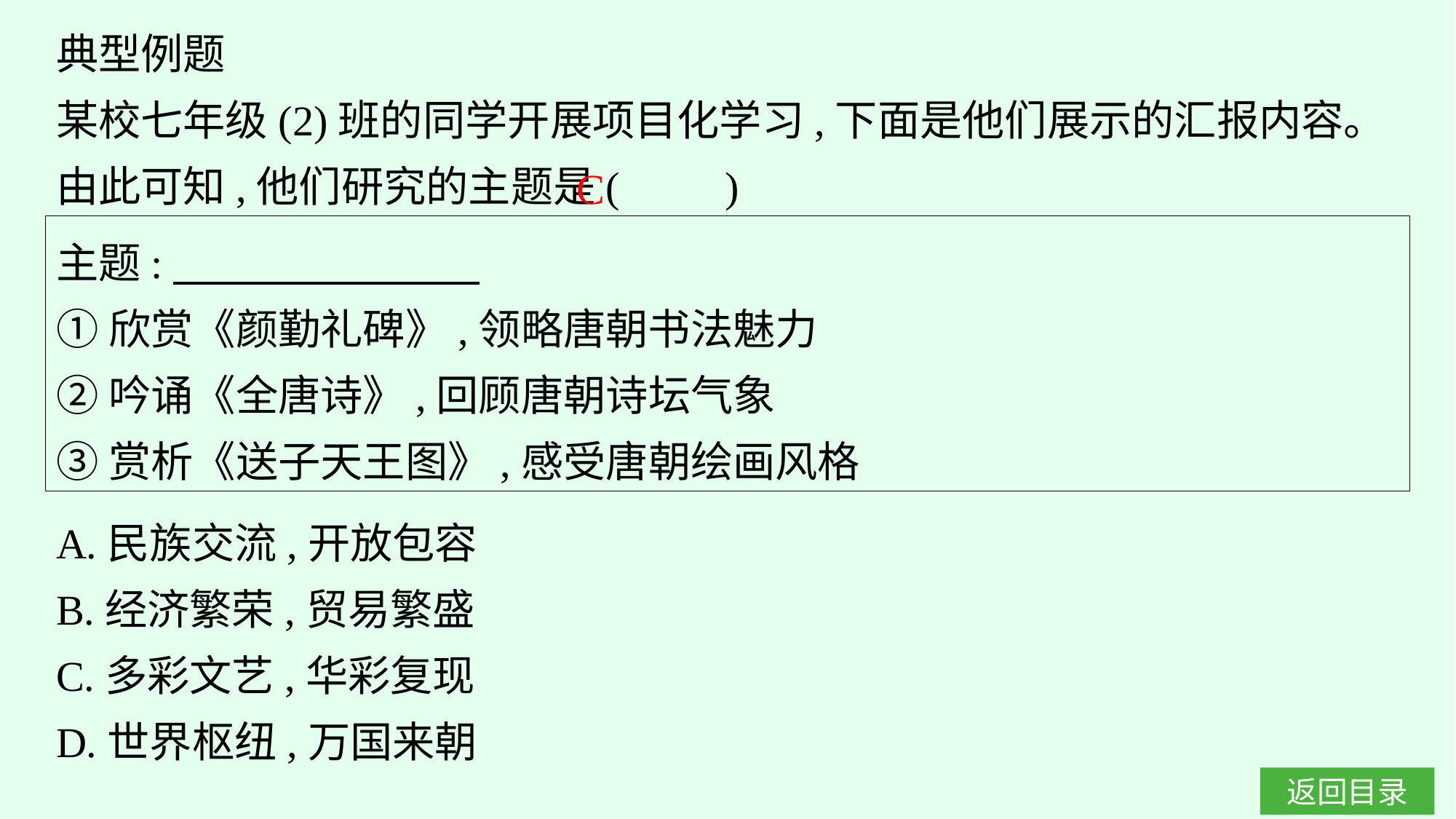

典型例题
某校七年级(2)班的同学开展项目化学习,下面是他们展示的汇报内容。由此可知,他们研究的主题是(　　)
C
主题:
①欣赏《颜勤礼碑》,领略唐朝书法魅力
②吟诵《全唐诗》,回顾唐朝诗坛气象
③赏析《送子天王图》,感受唐朝绘画风格
A.民族交流,开放包容
B.经济繁荣,贸易繁盛
C.多彩文艺,华彩复现
D.世界枢纽,万国来朝